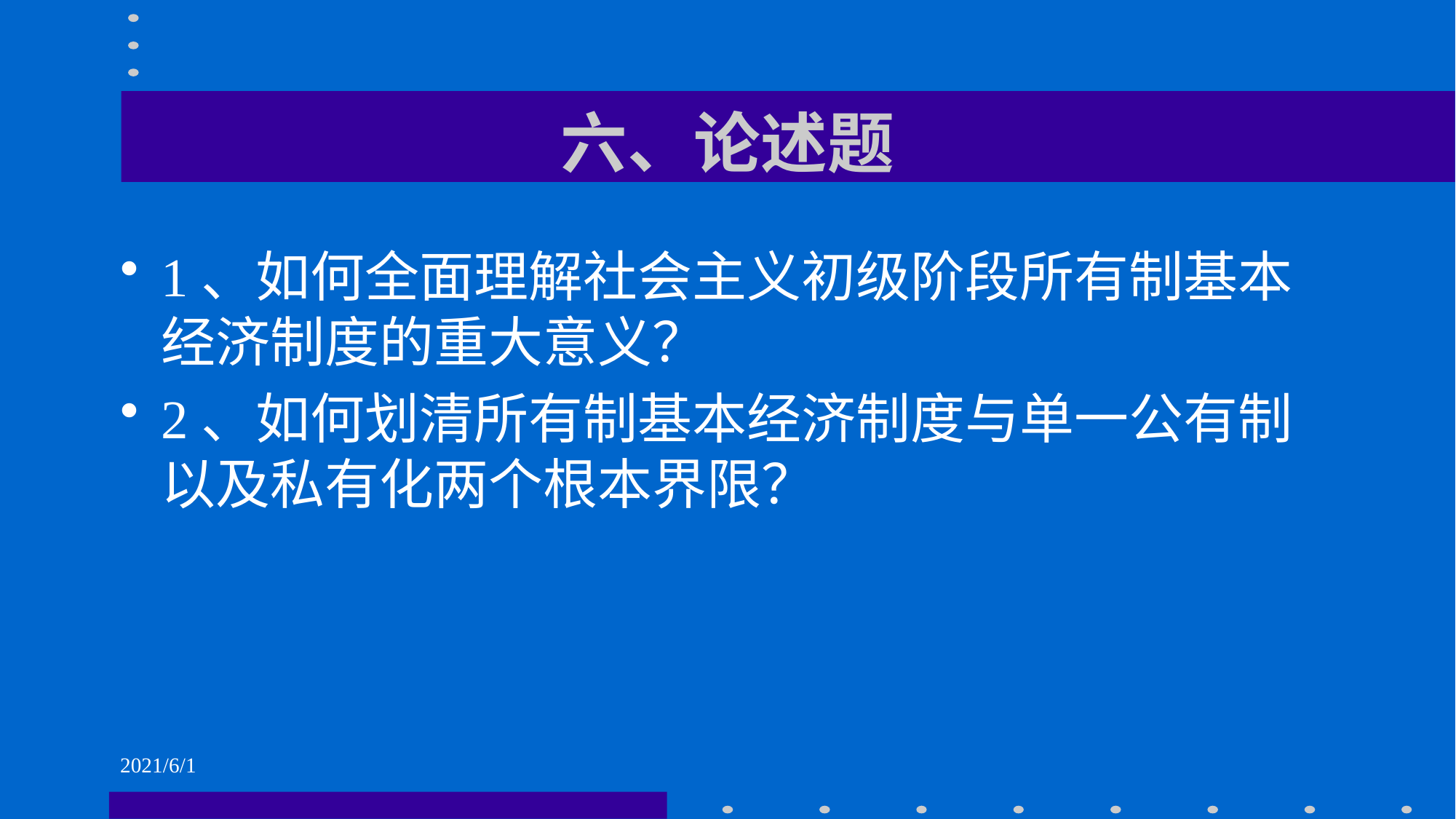

# 六、论述题
1、如何全面理解社会主义初级阶段所有制基本经济制度的重大意义？
2、如何划清所有制基本经济制度与单一公有制以及私有化两个根本界限？
2021/6/1